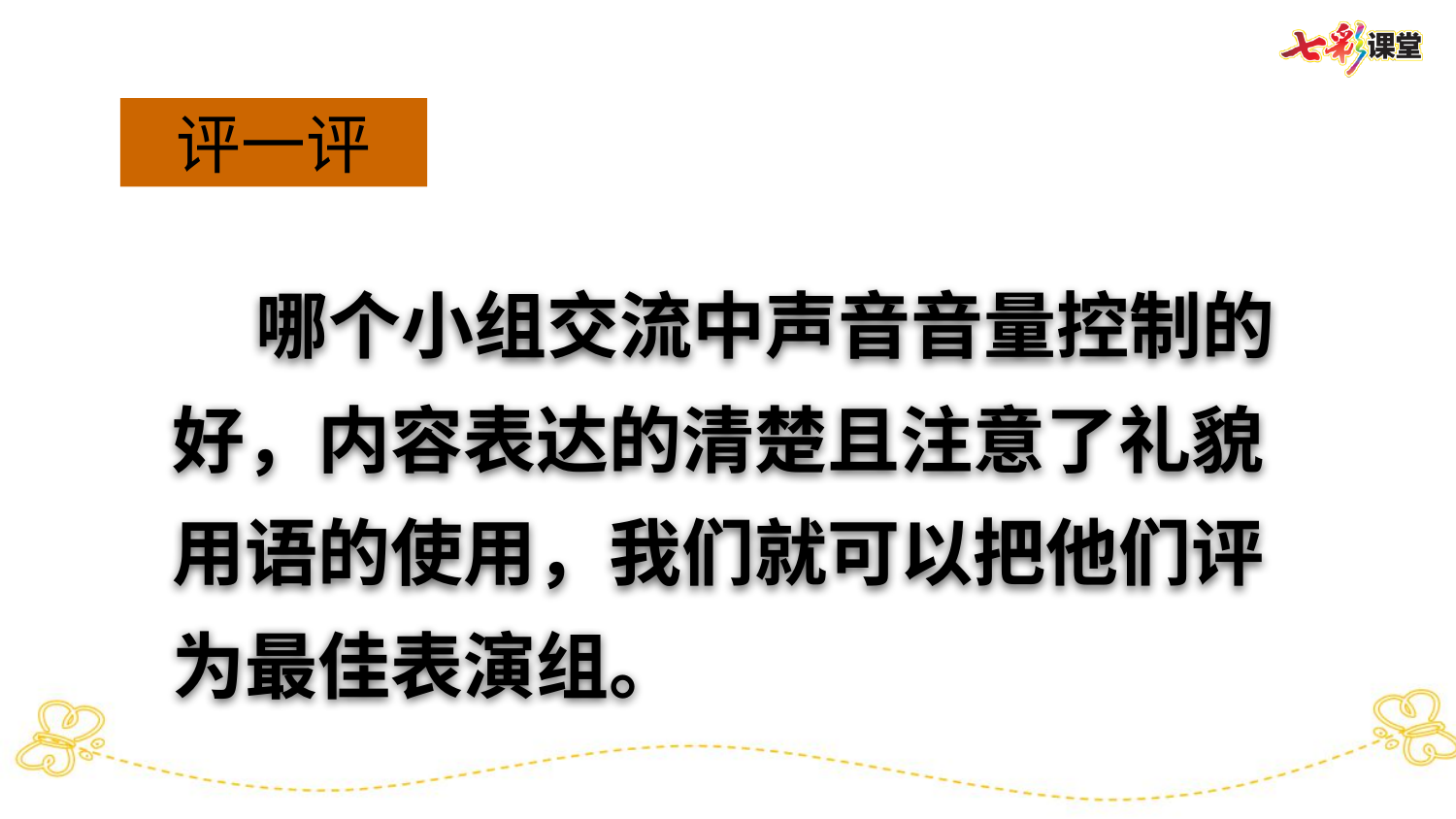

评一评
    哪个小组交流中声音音量控制的好，内容表达的清楚且注意了礼貌用语的使用，我们就可以把他们评为最佳表演组。